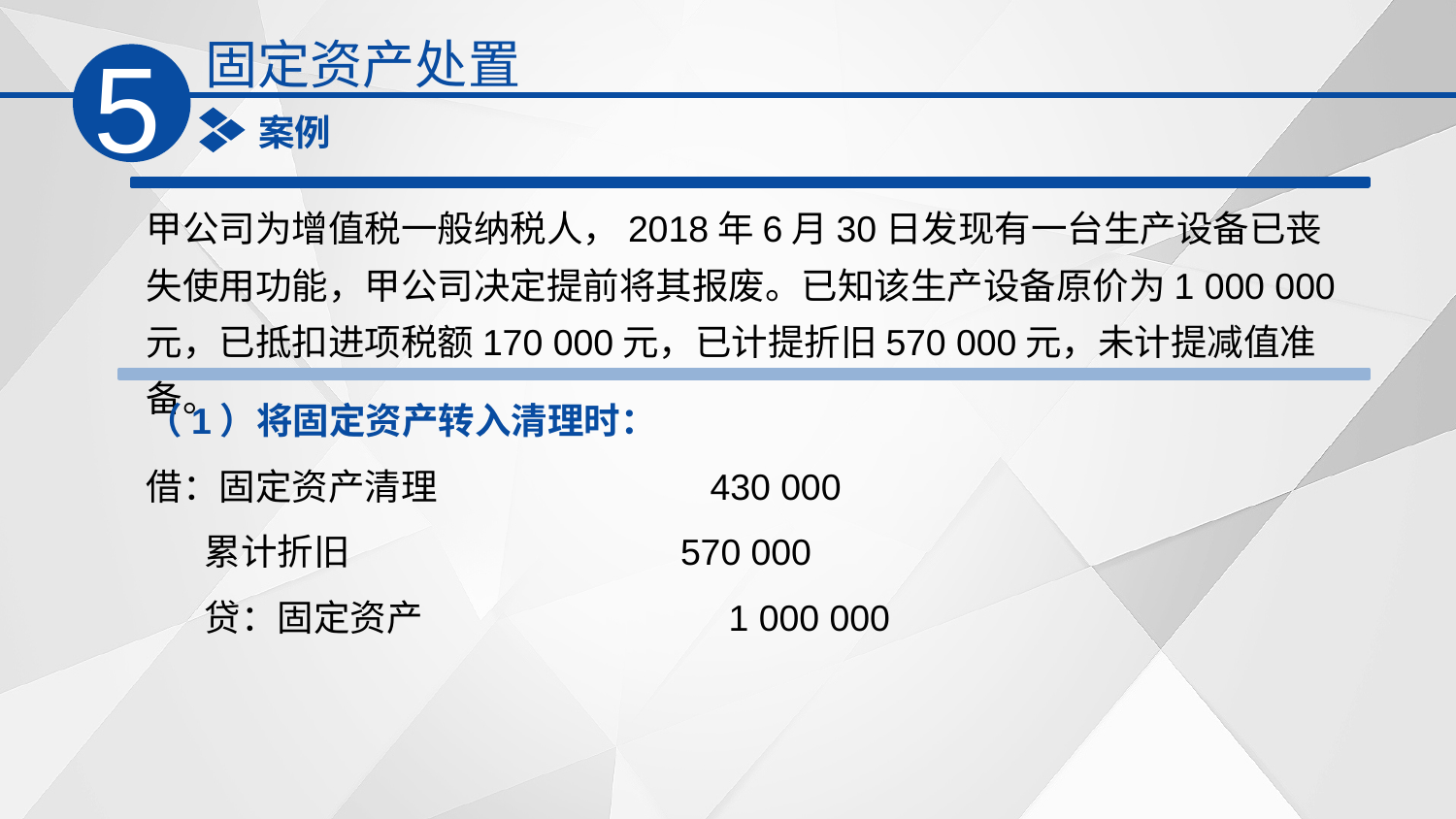

固定资产处置
5

案例

甲公司为增值税一般纳税人，2018年6月30日发现有一台生产设备已丧失使用功能，甲公司决定提前将其报废。已知该生产设备原价为1 000 000元，已抵扣进项税额170 000元，已计提折旧570 000元，未计提减值准备。

（1）将固定资产转入清理时：
借：固定资产清理                                430 000
      累计折旧                                       570 000
      贷：固定资产                                    1 000 000